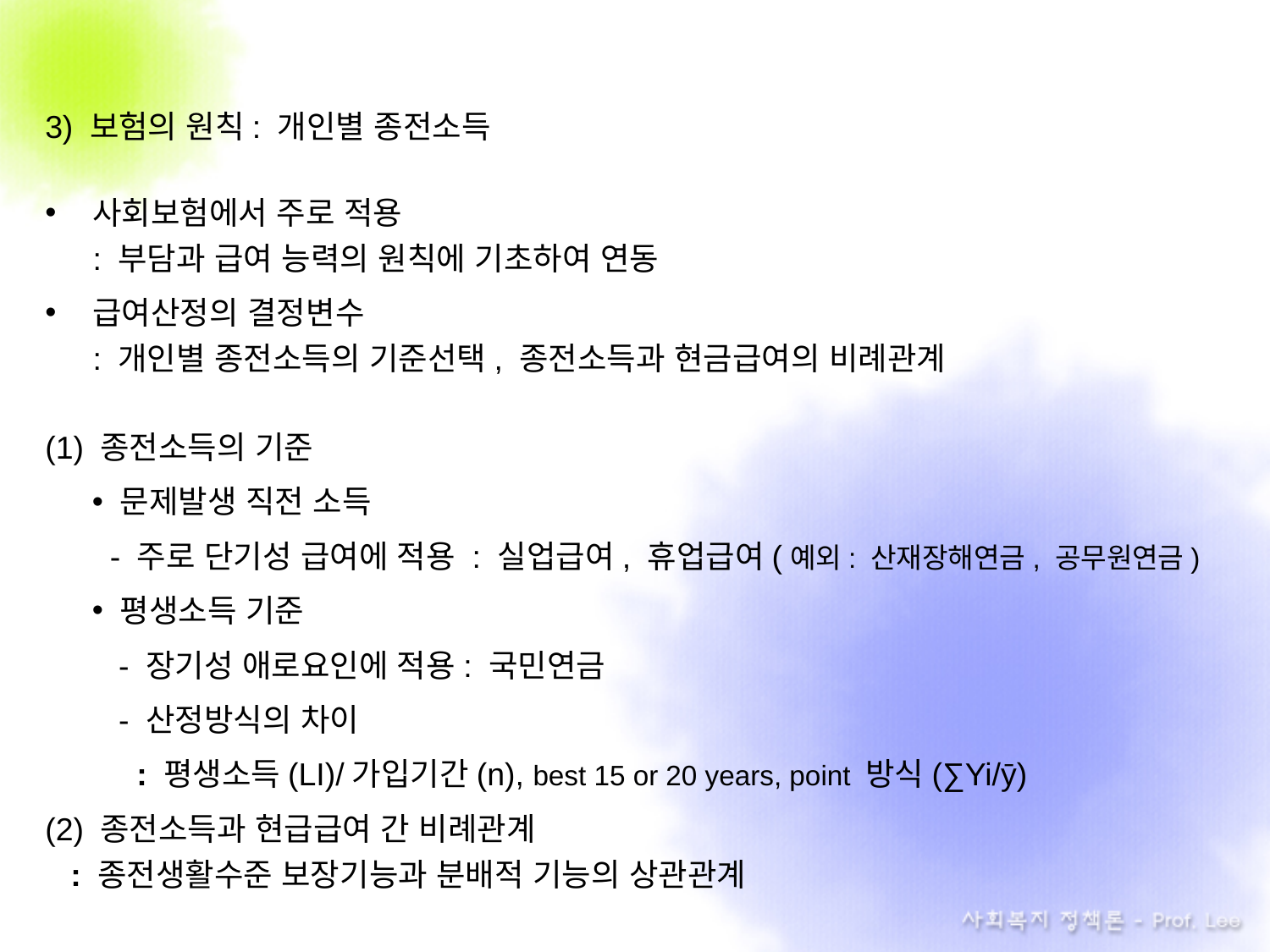

3) 보험의 원칙: 개인별 종전소득

사회보험에서 주로 적용
: 부담과 급여 능력의 원칙에 기초하여 연동
급여산정의 결정변수
: 개인별 종전소득의 기준선택, 종전소득과 현금급여의 비례관계

(1) 종전소득의 기준
문제발생 직전 소득
  - 주로 단기성 급여에 적용 : 실업급여, 휴업급여(예외: 산재장해연금, 공무원연금)
평생소득 기준
   - 장기성 애로요인에 적용: 국민연금
   - 산정방식의 차이
     : 평생소득(LI)/가입기간(n), best 15 or 20 years, point 방식(∑Yi/ӯ)
(2) 종전소득과 현급급여 간 비례관계
  : 종전생활수준 보장기능과 분배적 기능의 상관관계